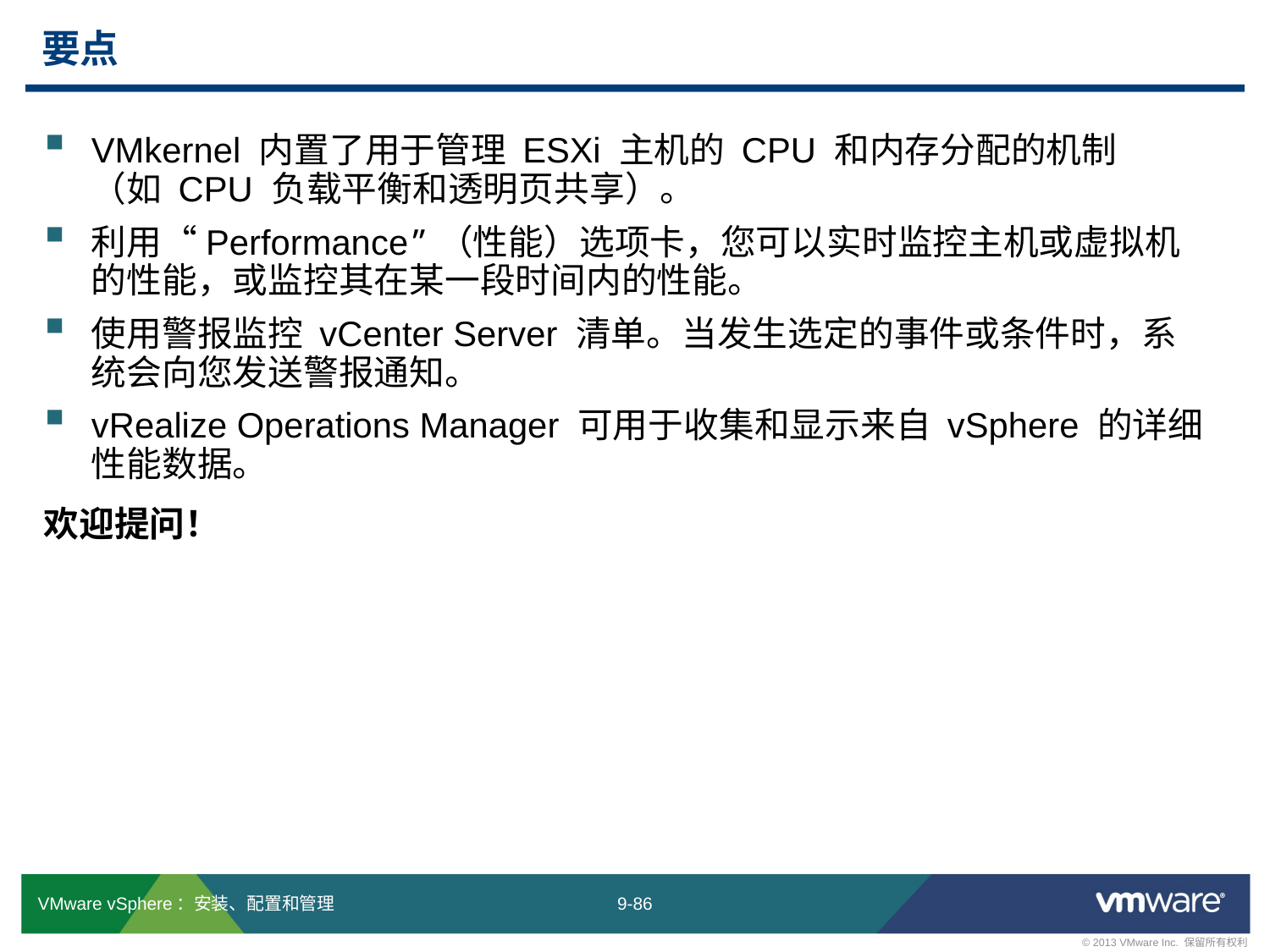

# 要点
VMkernel 内置了用于管理 ESXi 主机的 CPU 和内存分配的机制
（如 CPU 负载平衡和透明页共享）。
利用“Performance”（性能）选项卡，您可以实时监控主机或虚拟机的性能，或监控其在某一段时间内的性能。
使用警报监控 vCenter Server 清单。当发生选定的事件或条件时，系统会向您发送警报通知。
vRealize Operations Manager 可用于收集和显示来自 vSphere 的详细
性能数据。
欢迎提问！